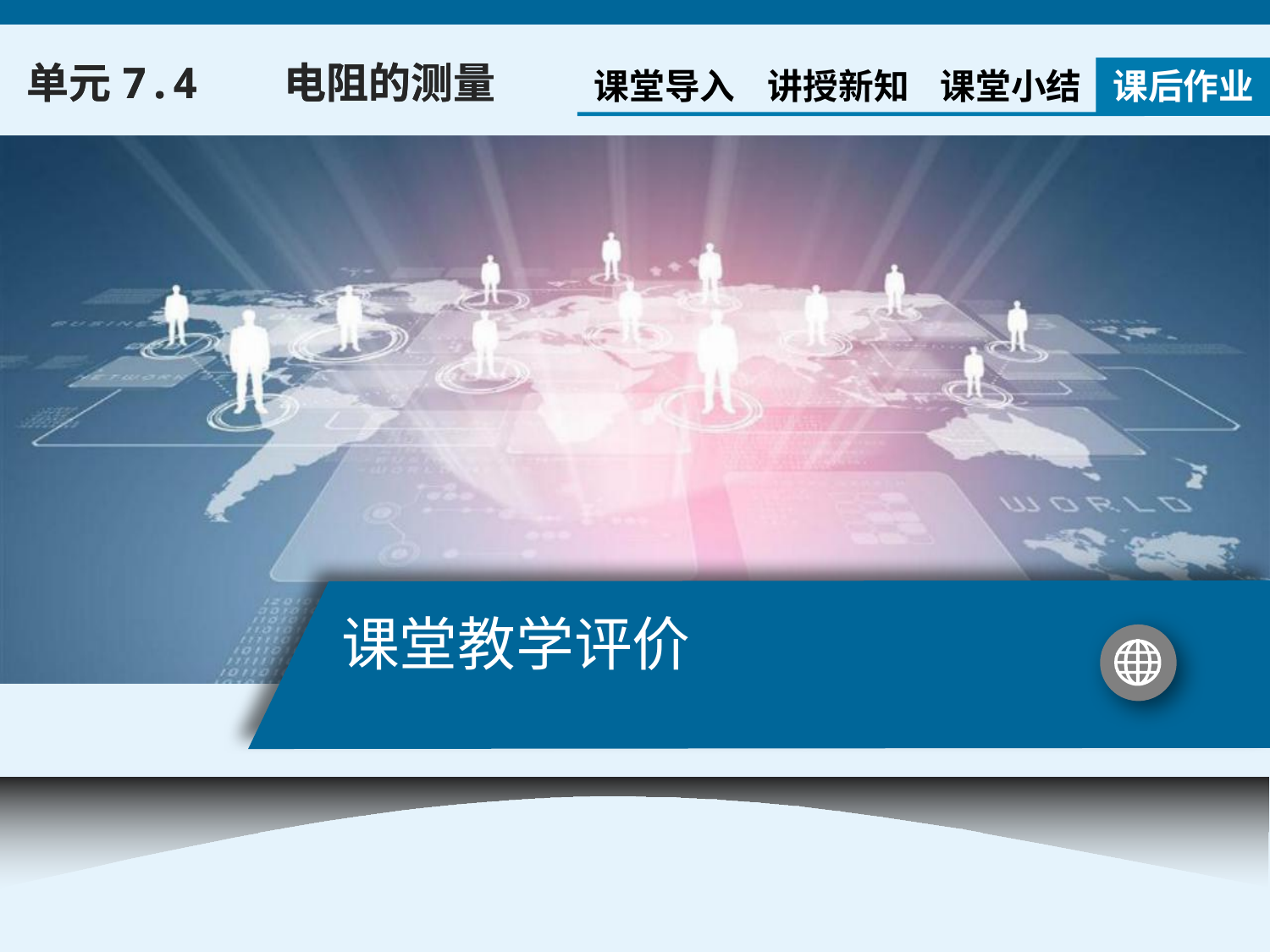

单元7.4   电阻的测量
单元7.4   电阻的测量
课堂导入
讲授新知
课堂小结
课后作业
# 课堂教学评价